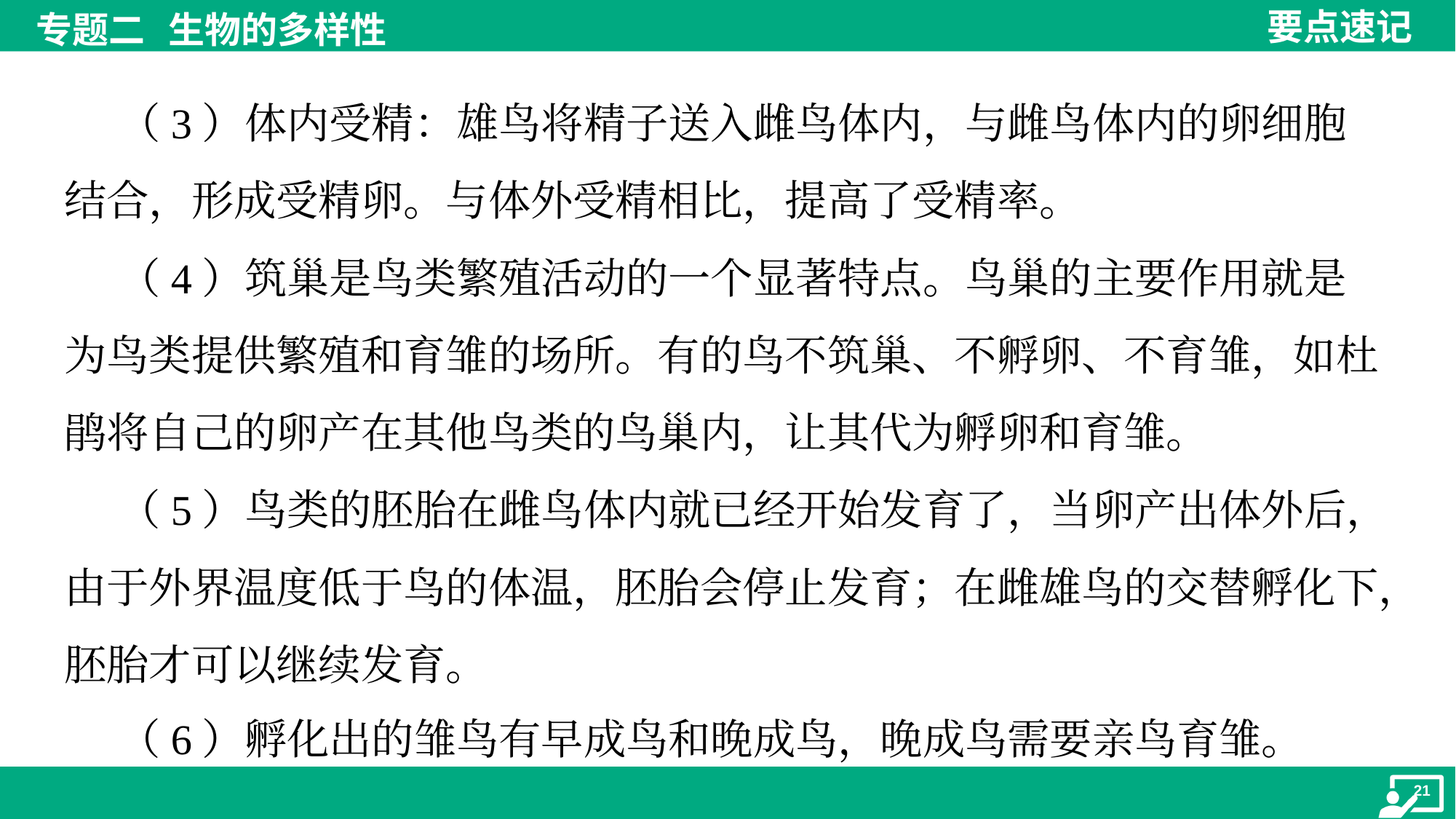

（3）体内受精：雄鸟将精子送入雌鸟体内，与雌鸟体内的卵细胞
结合，形成受精卵。与体外受精相比，提高了受精率。
    （4）筑巢是鸟类繁殖活动的一个显著特点。鸟巢的主要作用就是
为鸟类提供繁殖和育雏的场所。有的鸟不筑巢、不孵卵、不育雏，如杜
鹃将自己的卵产在其他鸟类的鸟巢内，让其代为孵卵和育雏。
    （5）鸟类的胚胎在雌鸟体内就已经开始发育了，当卵产出体外后，
由于外界温度低于鸟的体温，胚胎会停止发育；在雌雄鸟的交替孵化下，
胚胎才可以继续发育。
    （6）孵化出的雏鸟有早成鸟和晚成鸟，晚成鸟需要亲鸟育雏。